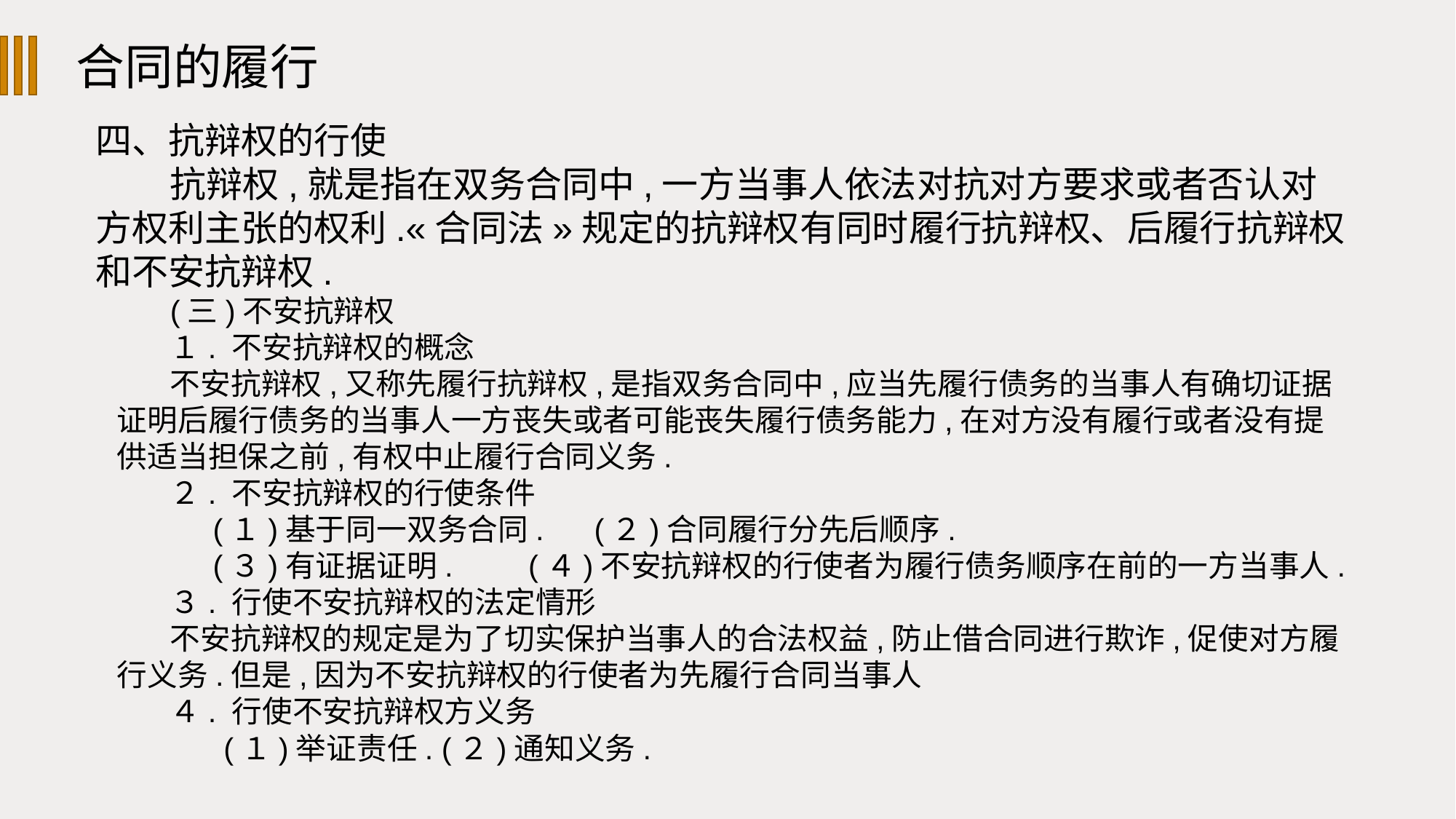

合同的履行

四、抗辩权的行使
抗辩权,就是指在双务合同中,一方当事人依法对抗对方要求或者否认对方权利主张的权利.«合同法»规定的抗辩权有同时履行抗辩权、后履行抗辩权和不安抗辩权.
(三)不安抗辩权
１. 不安抗辩权的概念
不安抗辩权,又称先履行抗辩权,是指双务合同中,应当先履行债务的当事人有确切证据证明后履行债务的当事人一方丧失或者可能丧失履行债务能力,在对方没有履行或者没有提供适当担保之前,有权中止履行合同义务.
２. 不安抗辩权的行使条件
(１)基于同一双务合同.      (２)合同履行分先后顺序.
(３)有证据证明.         (４)不安抗辩权的行使者为履行债务顺序在前的一方当事人.
３. 行使不安抗辩权的法定情形
不安抗辩权的规定是为了切实保护当事人的合法权益,防止借合同进行欺诈,促使对方履行义务.但是,因为不安抗辩权的行使者为先履行合同当事人
４. 行使不安抗辩权方义务
(１)举证责任. (２)通知义务.